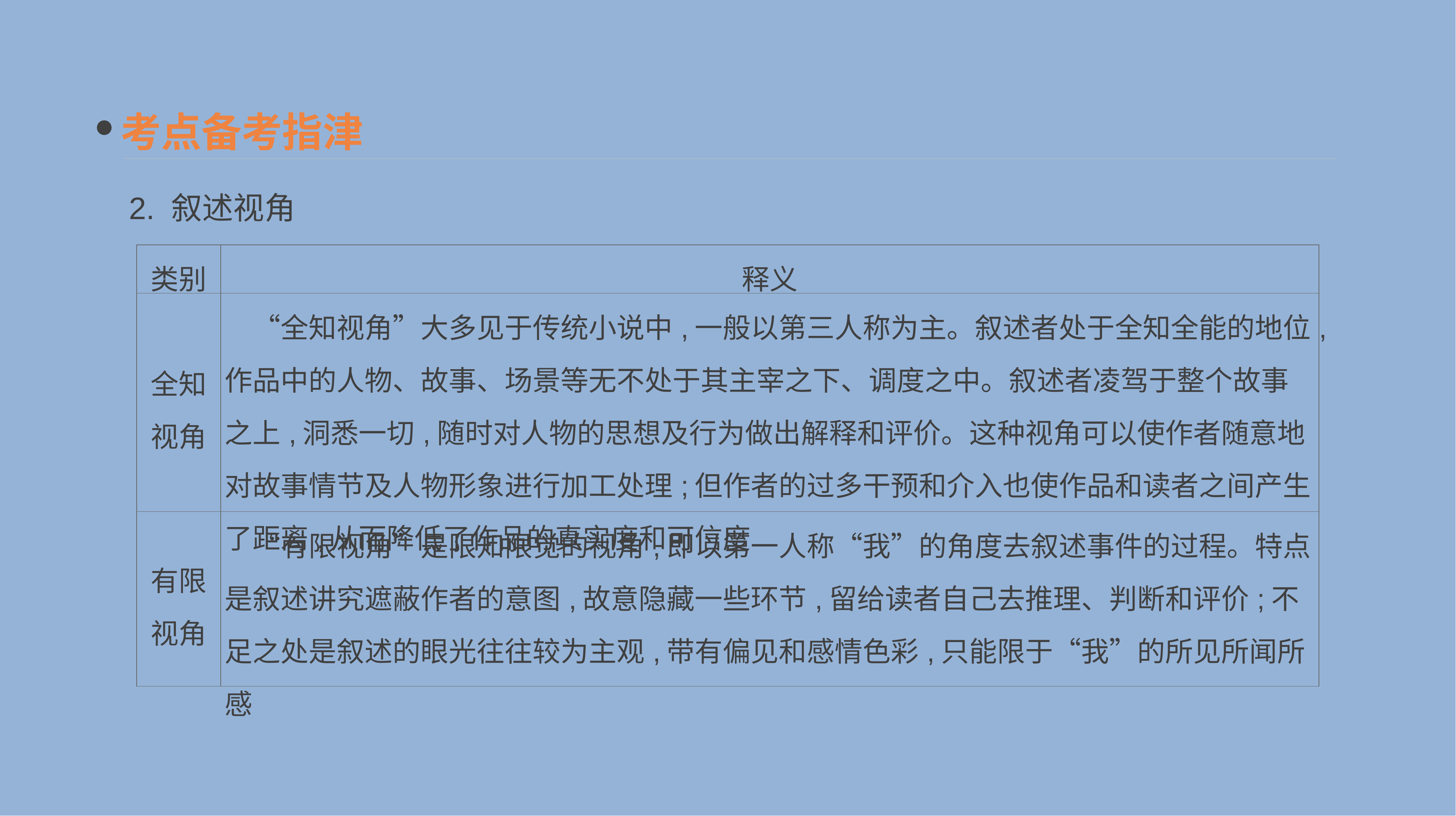

考点备考指津

2. 叙述视角
| 类别 | 释义 |
| --- | --- |
| 全知 视角 | “全知视角”大多见于传统小说中,一般以第三人称为主。叙述者处于全知全能的地位,作品中的人物、故事、场景等无不处于其主宰之下、调度之中。叙述者凌驾于整个故事之上,洞悉一切,随时对人物的思想及行为做出解释和评价。这种视角可以使作者随意地对故事情节及人物形象进行加工处理;但作者的过多干预和介入也使作品和读者之间产生了距离,从而降低了作品的真实度和可信度 |
| 有限 视角 | “有限视角”是限知限觉的视角,即以第一人称“我”的角度去叙述事件的过程。特点是叙述讲究遮蔽作者的意图,故意隐藏一些环节,留给读者自己去推理、判断和评价;不足之处是叙述的眼光往往较为主观,带有偏见和感情色彩,只能限于“我”的所见所闻所感 |